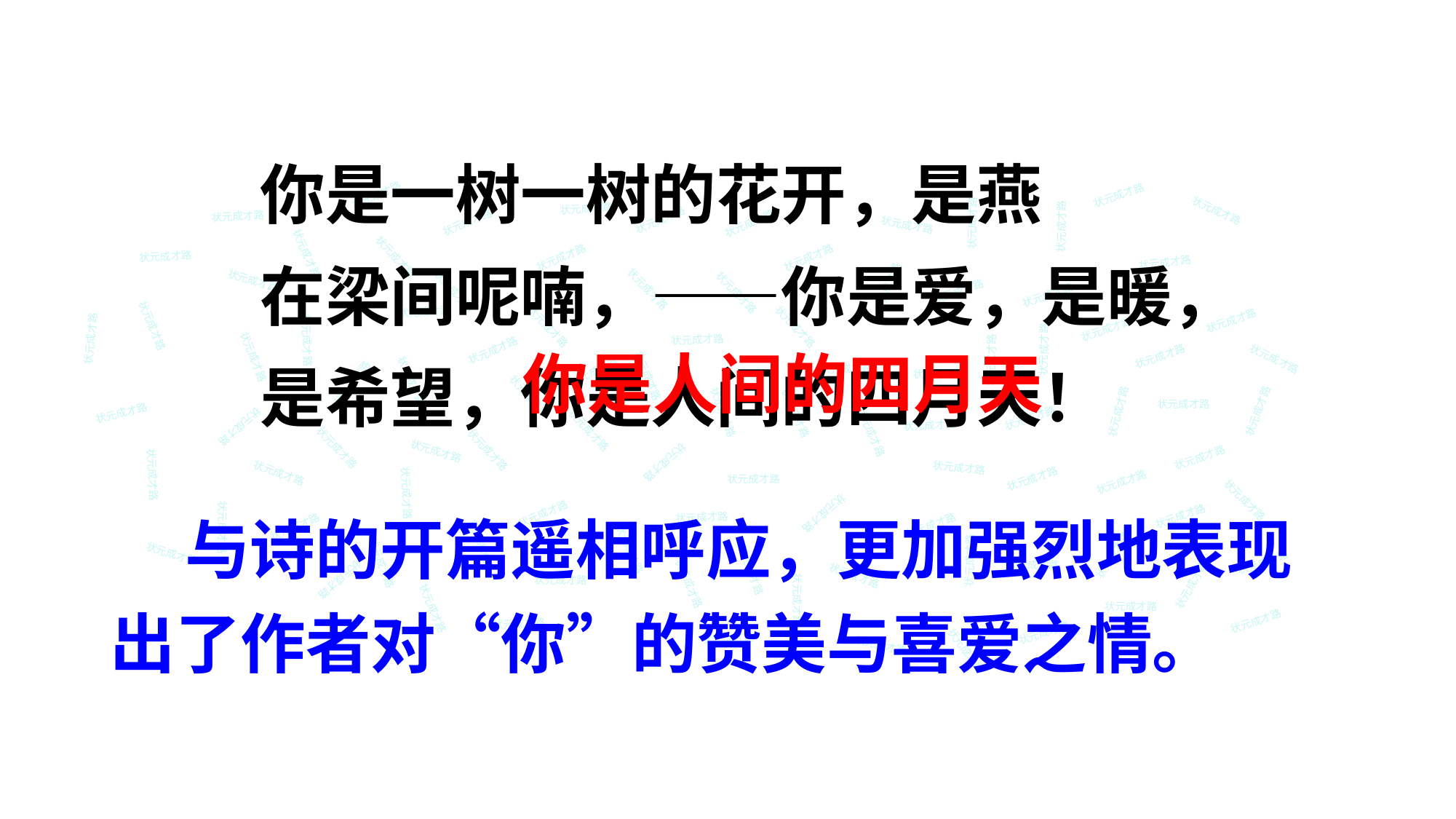

你是一树一树的花开，是燕
在梁间呢喃，——你是爱，是暖，
是希望，你是人间的四月天！
状元成才路
状元成才路
状元成才路
状元成才路
状元成才路
状元成才路
状元成才路
状元成才路
状元成才路
状元成才路
状元成才路
状元成才路
状元成才路
状元成才路
状元成才路
状元成才路
状元成才路
状元成才路
状元成才路
状元成才路
状元成才路
状元成才路
状元成才路
状元成才路
状元成才路
状元成才路
状元成才路
状元成才路
状元成才路
状元成才路
状元成才路
状元成才路
状元成才路
你是人间的四月天
状元成才路
状元成才路
状元成才路
状元成才路
状元成才路
状元成才路
状元成才路
状元成才路
状元成才路
状元成才路
状元成才路
状元成才路
状元成才路
状元成才路
状元成才路
状元成才路
状元成才路
状元成才路
状元成才路
状元成才路
状元成才路
状元成才路
状元成才路
状元成才路
状元成才路
状元成才路
状元成才路
状元成才路
状元成才路
状元成才路
状元成才路
状元成才路
状元成才路
状元成才路
状元成才路
状元成才路
    与诗的开篇遥相呼应，更加强烈地表现出了作者对“你”的赞美与喜爱之情。
状元成才路
状元成才路
状元成才路
状元成才路
状元成才路
状元成才路
状元成才路
状元成才路
状元成才路
状元成才路
状元成才路
状元成才路
状元成才路
状元成才路
状元成才路
状元成才路
状元成才路
状元成才路
状元成才路
状元成才路
状元成才路
状元成才路
状元成才路
状元成才路
状元成才路
状元成才路
状元成才路
状元成才路
状元成才路
状元成才路
状元成才路